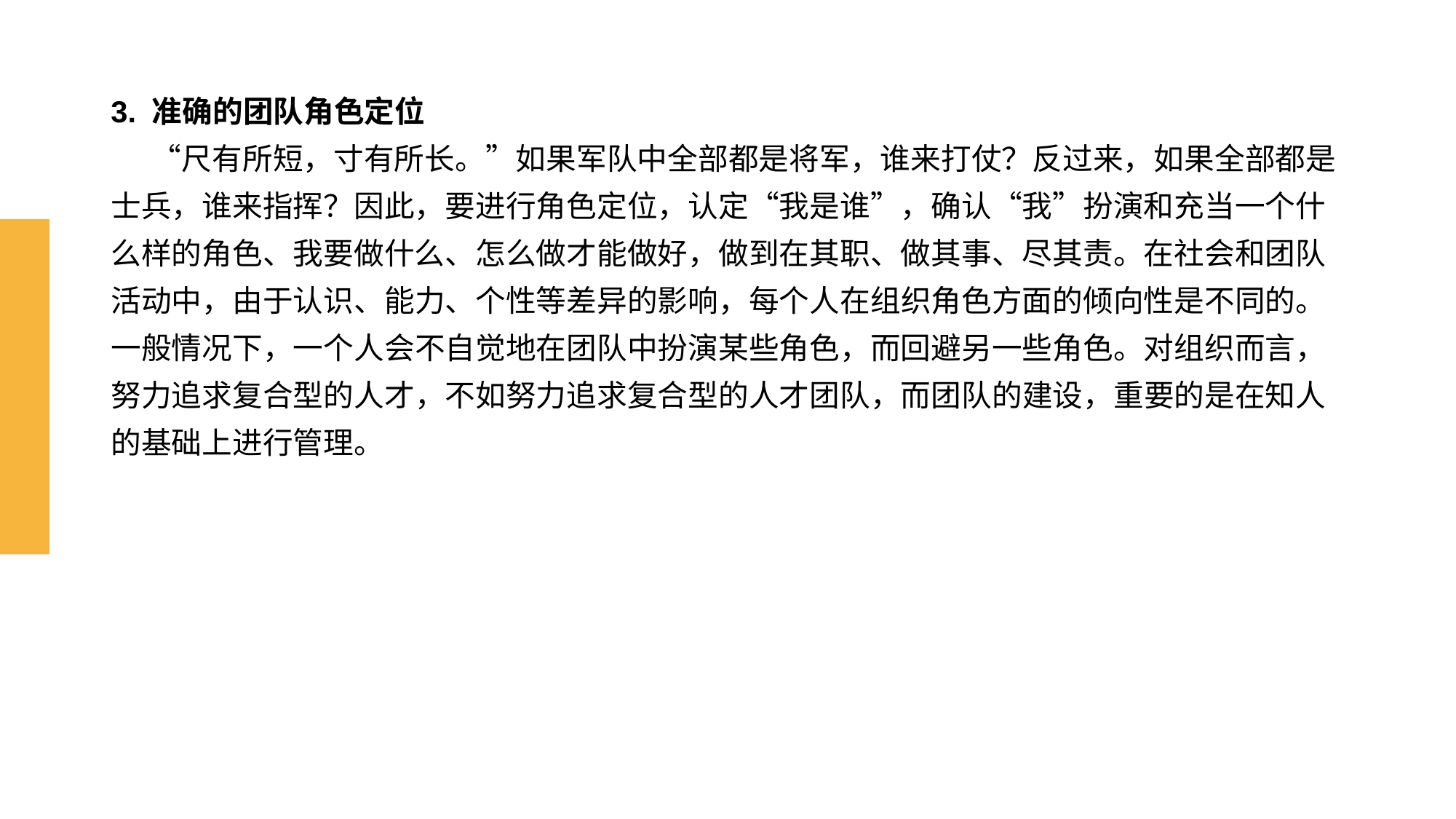

# 3. 准确的团队角色定位 “尺有所短，寸有所长。”如果军队中全部都是将军，谁来打仗？反过来，如果全部都是士兵，谁来指挥？因此，要进行角色定位，认定“我是谁”，确认“我”扮演和充当一个什么样的角色、我要做什么、怎么做才能做好，做到在其职、做其事、尽其责。在社会和团队活动中，由于认识、能力、个性等差异的影响，每个人在组织角色方面的倾向性是不同的。一般情况下，一个人会不自觉地在团队中扮演某些角色，而回避另一些角色。对组织而言，努力追求复合型的人才，不如努力追求复合型的人才团队，而团队的建设，重要的是在知人的基础上进行管理。